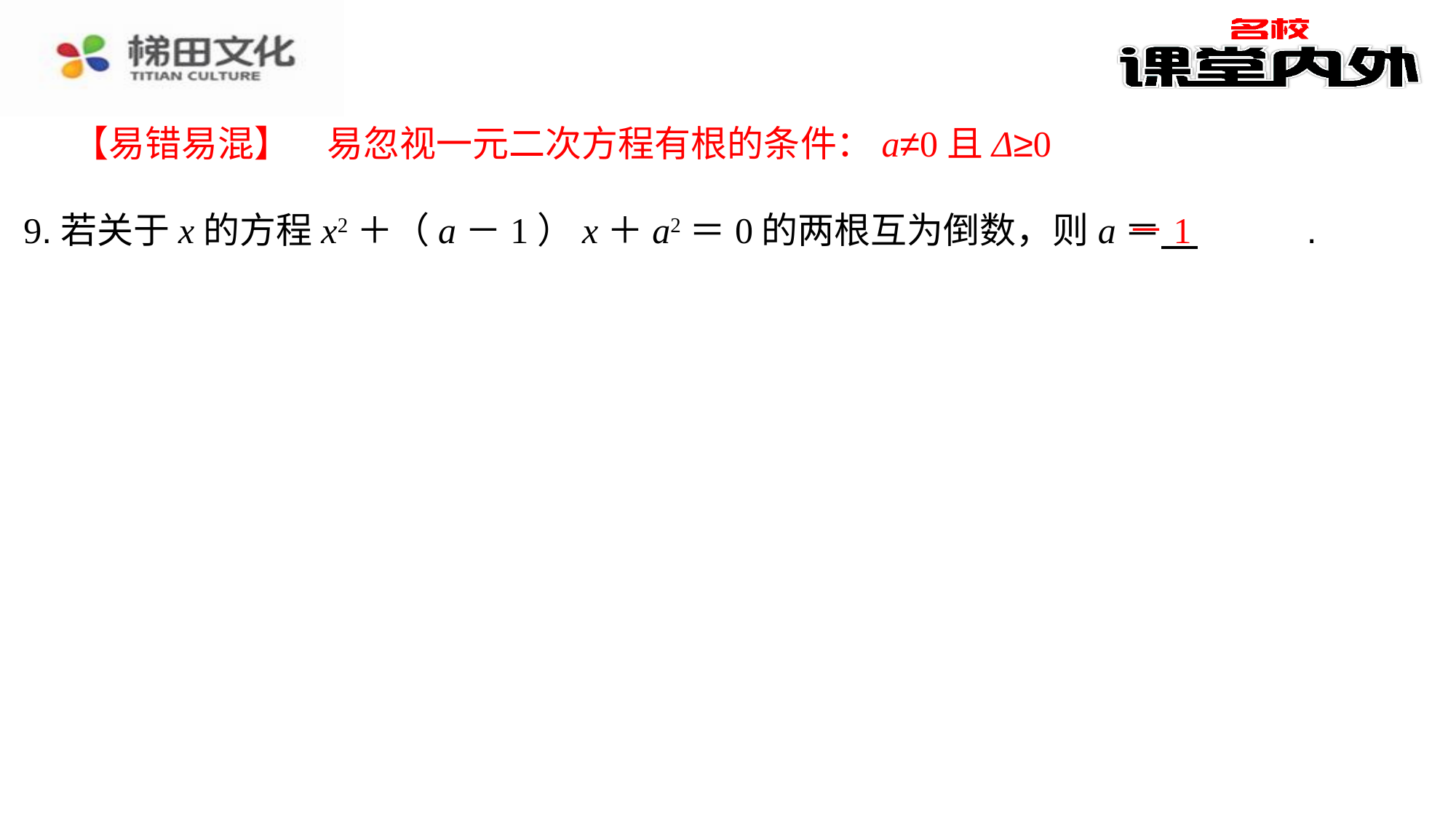

【易错易混】　易忽视一元二次方程有根的条件：a≠0且Δ≥0
－1
9.若关于x的方程x2＋（a－1）x＋a2＝0的两根互为倒数，则a＝ 　－1　⁠.